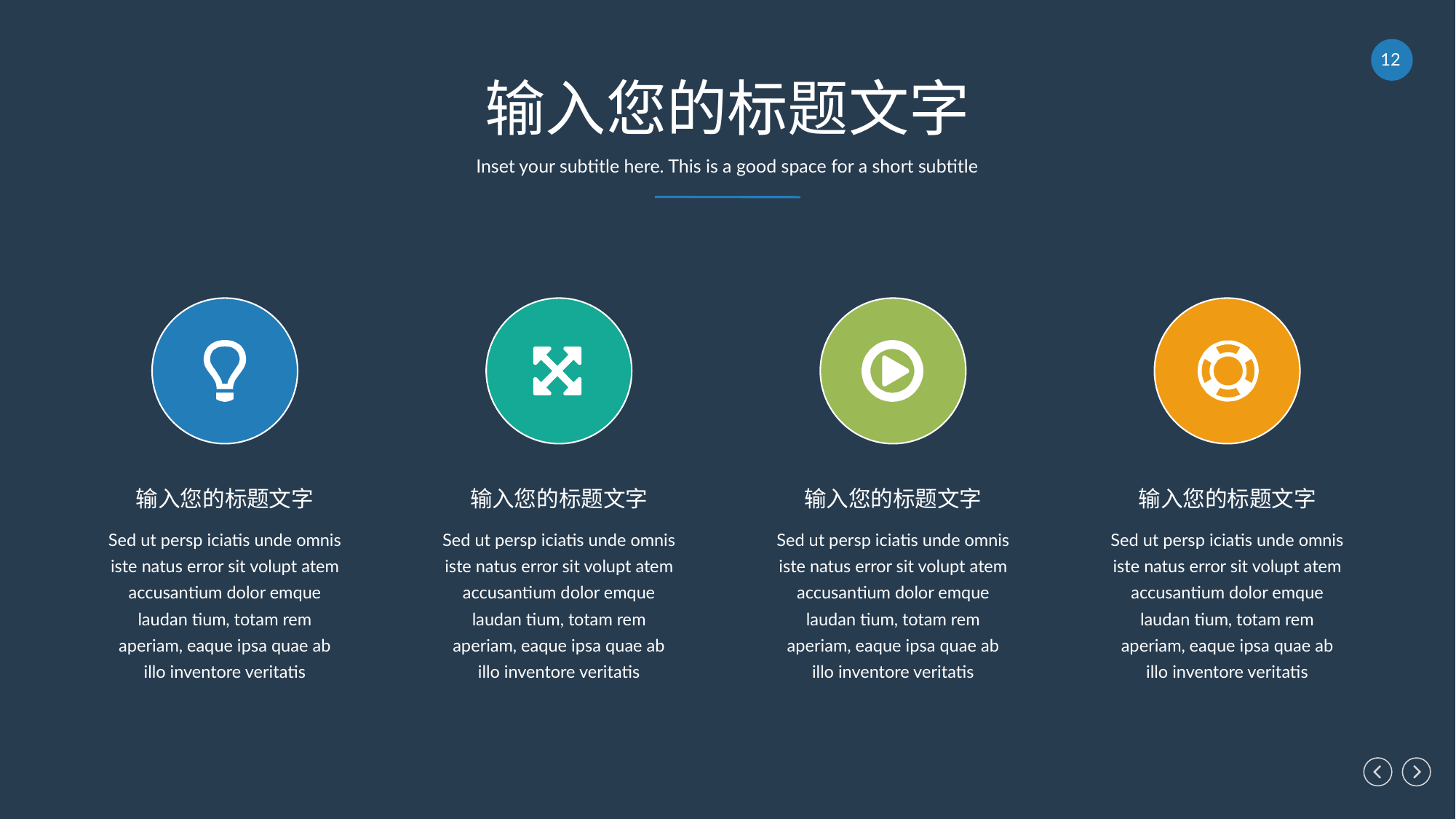

输入您的标题文字
Inset your subtitle here. This is a good space for a short subtitle

输入您的标题文字
输入您的标题文字
输入您的标题文字
输入您的标题文字
Sed ut persp iciatis unde omnis iste natus error sit volupt atem accusantium dolor emque laudan tium, totam rem aperiam, eaque ipsa quae ab illo inventore veritatis
Sed ut persp iciatis unde omnis iste natus error sit volupt atem accusantium dolor emque laudan tium, totam rem aperiam, eaque ipsa quae ab illo inventore veritatis
Sed ut persp iciatis unde omnis iste natus error sit volupt atem accusantium dolor emque laudan tium, totam rem aperiam, eaque ipsa quae ab illo inventore veritatis
Sed ut persp iciatis unde omnis iste natus error sit volupt atem accusantium dolor emque laudan tium, totam rem aperiam, eaque ipsa quae ab illo inventore veritatis